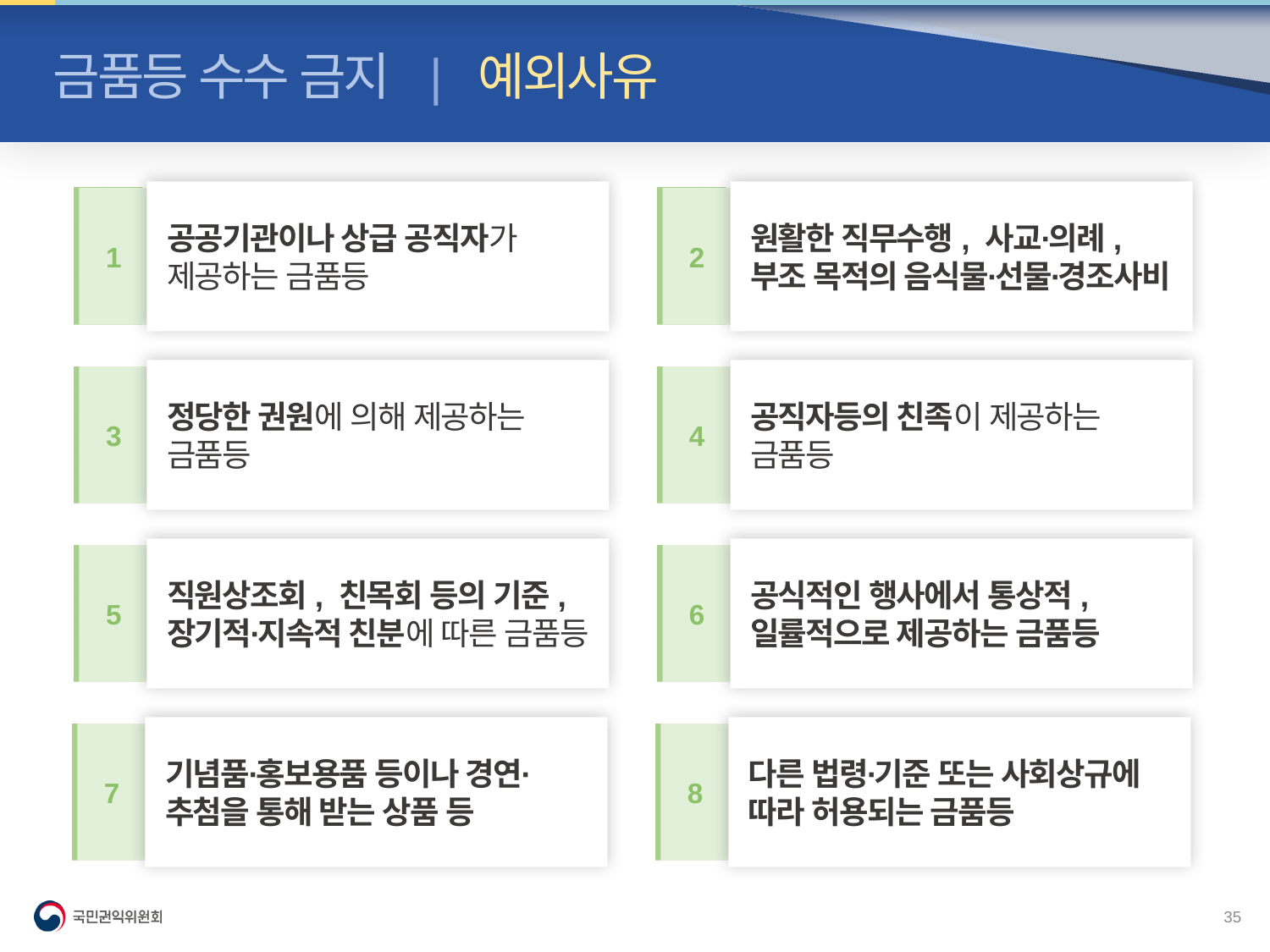

금품등 수수 금지  |  예외사유
공공기관이나 상급 공직자가
제공하는 금품등
원활한 직무수행, 사교∙의례, 부조 목적의 음식물∙선물∙경조사비
1
2
정당한 권원에 의해 제공하는
금품등
공직자등의 친족이 제공하는
금품등
3
4
직원상조회, 친목회 등의 기준, 장기적∙지속적 친분에 따른 금품등
공식적인 행사에서 통상적,  일률적으로 제공하는 금품등
5
6
기념품∙홍보용품 등이나 경연∙추첨을 통해 받는 상품 등
다른 법령∙기준 또는 사회상규에 따라 허용되는 금품등
7
8
35